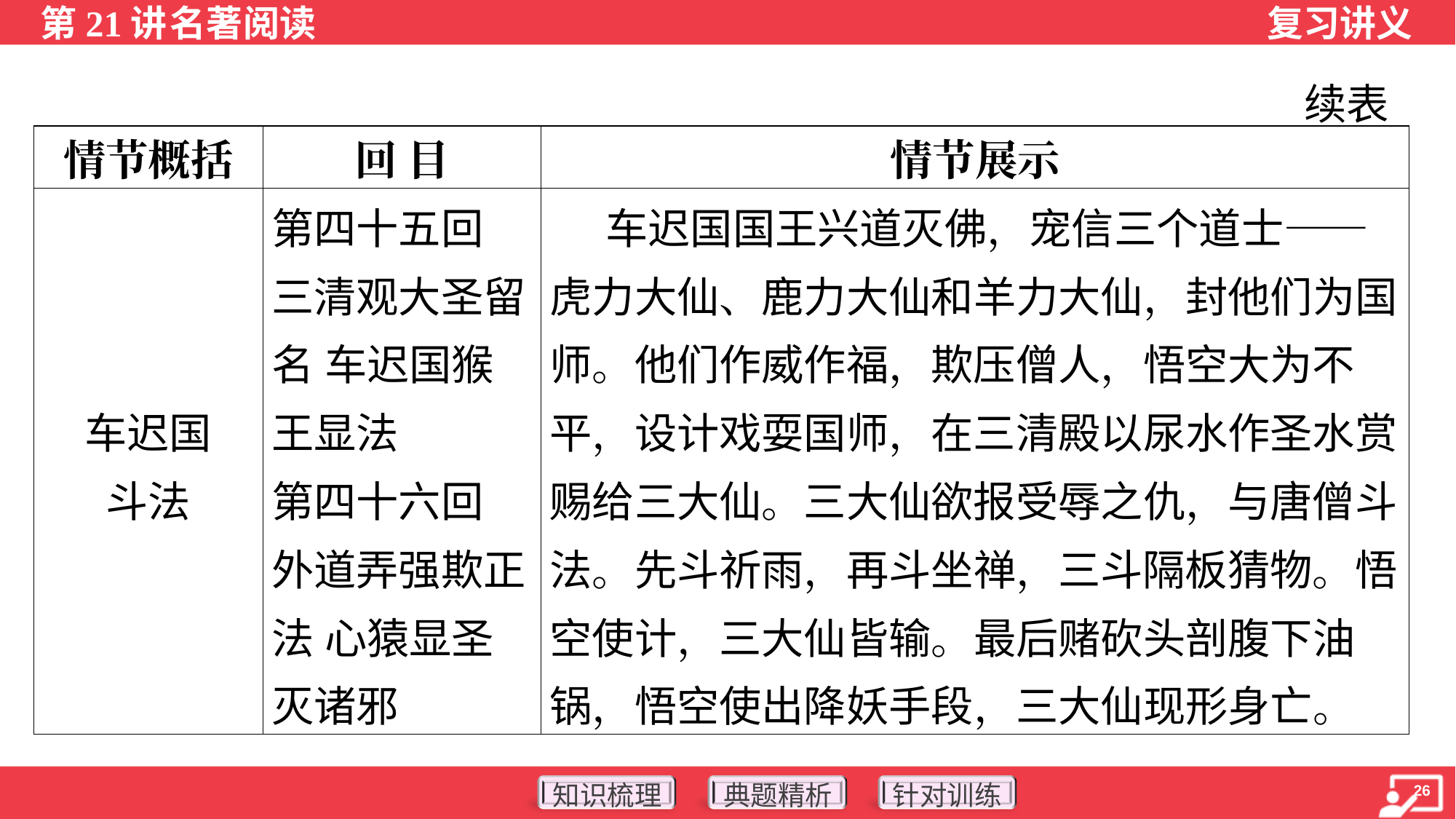

续表
| 情节概括 | 回 目 | 情节展示 |
| --- | --- | --- |
| 车迟国 斗法 | 第四十五回 三清观大圣留 名 车迟国猴 王显法 第四十六回 外道弄强欺正 法 心猿显圣 灭诸邪 | 车迟国国王兴道灭佛，宠信三个道士——虎力大仙、鹿力大仙和羊力大仙，封他们为国师。他们作威作福，欺压僧人，悟空大为不平，设计戏耍国师，在三清殿以尿水作圣水赏赐给三大仙。三大仙欲报受辱之仇，与唐僧斗法。先斗祈雨，再斗坐禅，三斗隔板猜物。悟空使计，三大仙皆输。最后赌砍头剖腹下油锅，悟空使出降妖手段，三大仙现形身亡。 |